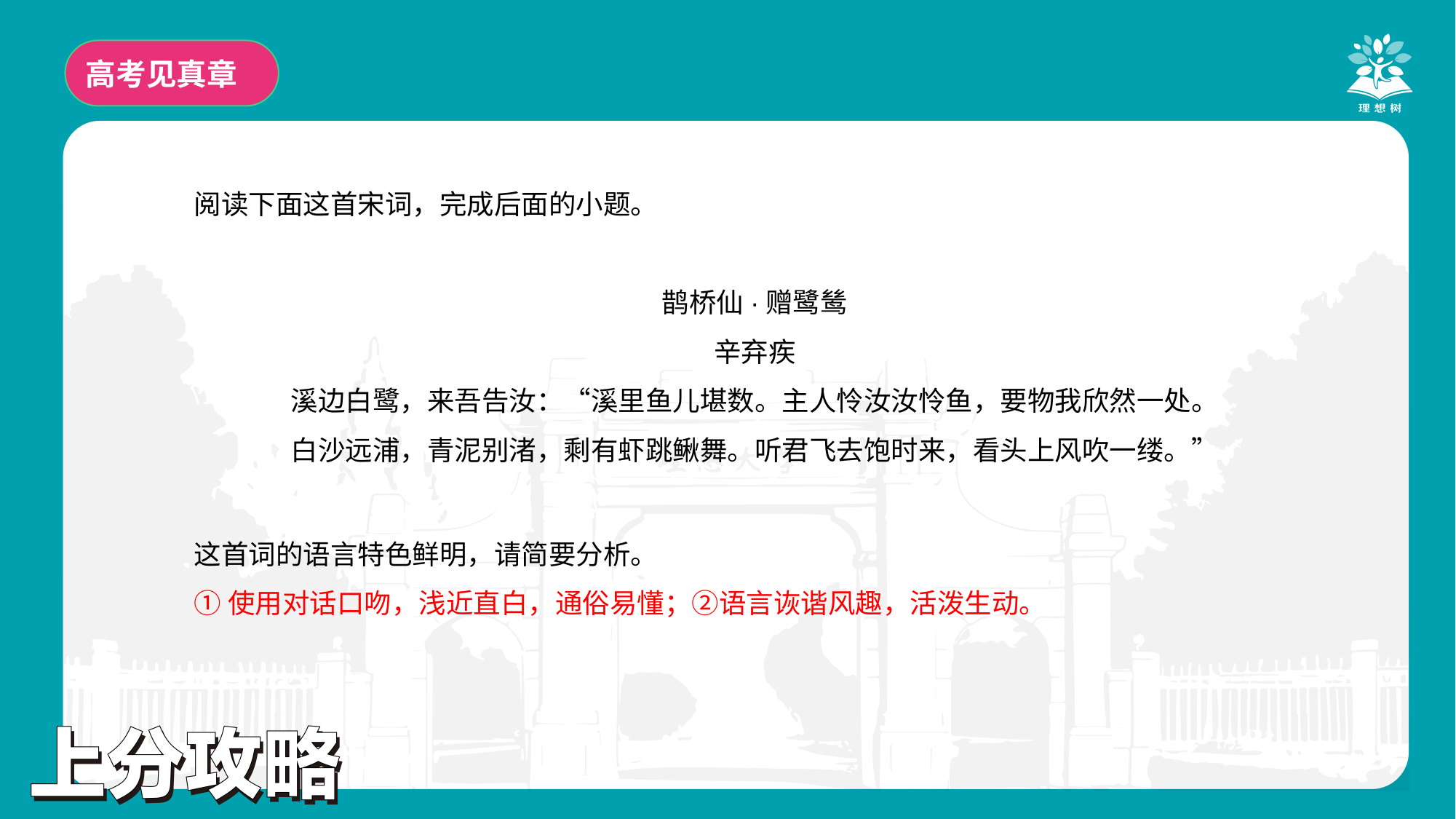

高考见真章
阅读下面这首宋词，完成后面的小题。

鹊桥仙·赠鹭鸶
辛弃疾
溪边白鹭，来吾告汝：“溪里鱼儿堪数。主人怜汝汝怜鱼，要物我欣然一处。
白沙远浦，青泥别渚，剩有虾跳鳅舞。听君飞去饱时来，看头上风吹一缕。”
这首词的语言特色鲜明，请简要分析。
①使用对话口吻，浅近直白，通俗易懂；②语言诙谐风趣，活泼生动。